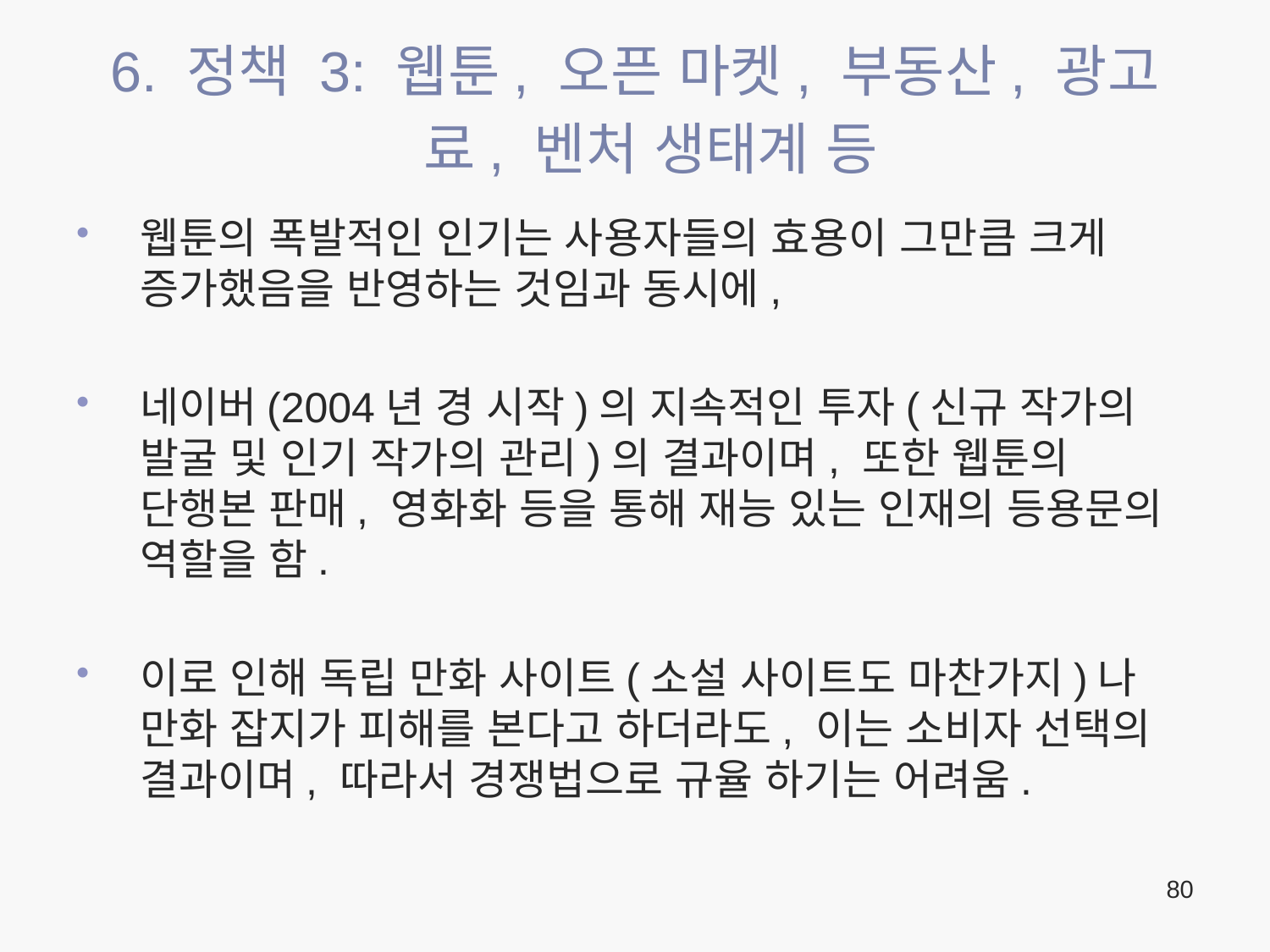

# 6. 정책 3: 웹툰, 오픈 마켓, 부동산, 광고료, 벤처 생태계 등
웹툰의 폭발적인 인기는 사용자들의 효용이 그만큼 크게 증가했음을 반영하는 것임과 동시에,

네이버(2004년 경 시작)의 지속적인 투자(신규 작가의 발굴 및 인기 작가의 관리)의 결과이며, 또한 웹툰의 단행본 판매, 영화화 등을 통해 재능 있는 인재의 등용문의 역할을 함.

이로 인해 독립 만화 사이트(소설 사이트도 마찬가지)나 만화 잡지가 피해를 본다고 하더라도, 이는 소비자 선택의 결과이며, 따라서 경쟁법으로 규율 하기는 어려움.

80